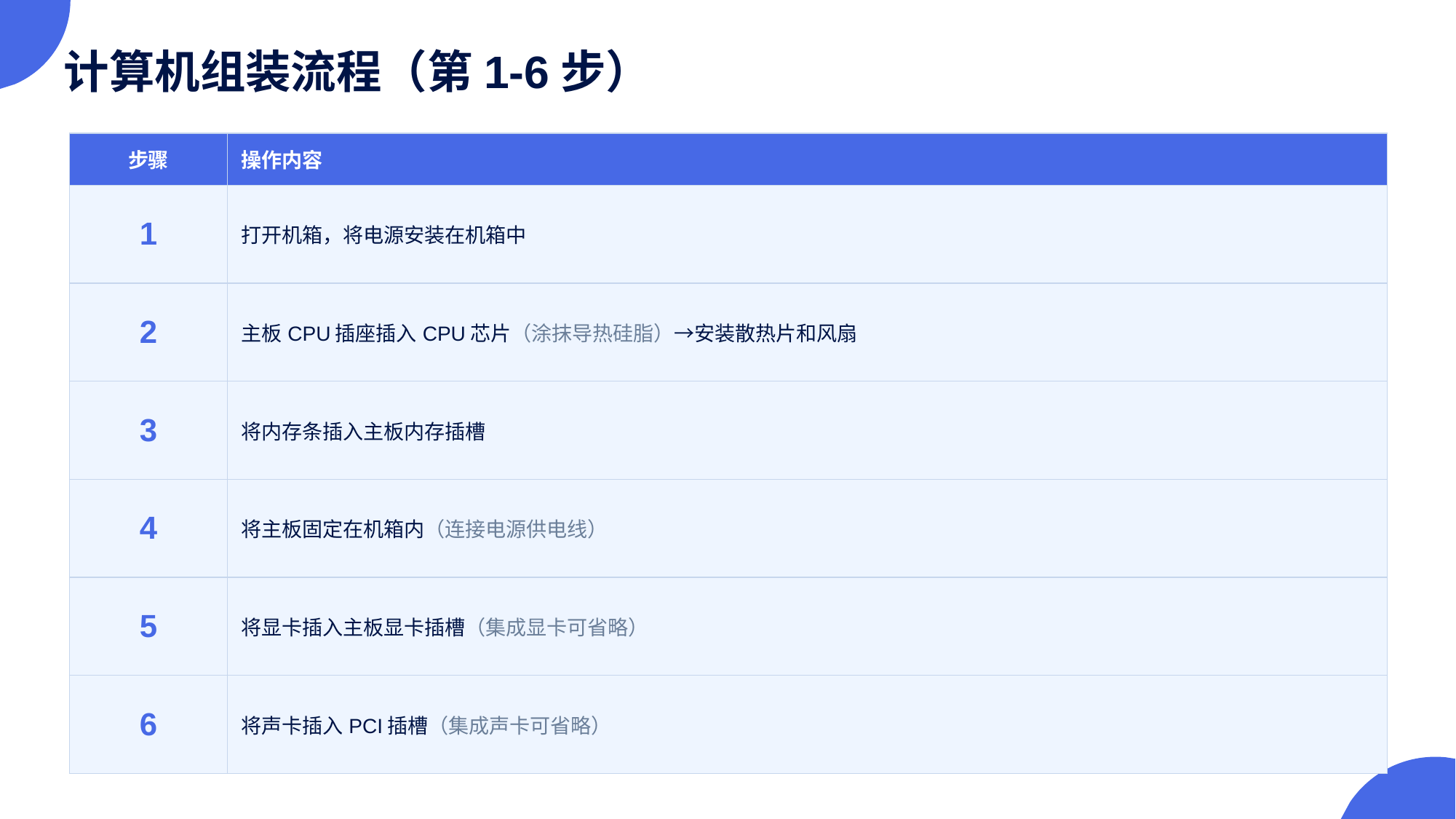

计算机组装流程（第1-6步）
| 步骤 | 操作内容 |
| --- | --- |
| 1 | 打开机箱，将电源安装在机箱中 |
| 2 | 主板CPU插座插入CPU芯片（涂抹导热硅脂）→安装散热片和风扇 |
| 3 | 将内存条插入主板内存插槽 |
| 4 | 将主板固定在机箱内（连接电源供电线） |
| 5 | 将显卡插入主板显卡插槽（集成显卡可省略） |
| 6 | 将声卡插入PCI插槽（集成声卡可省略） |